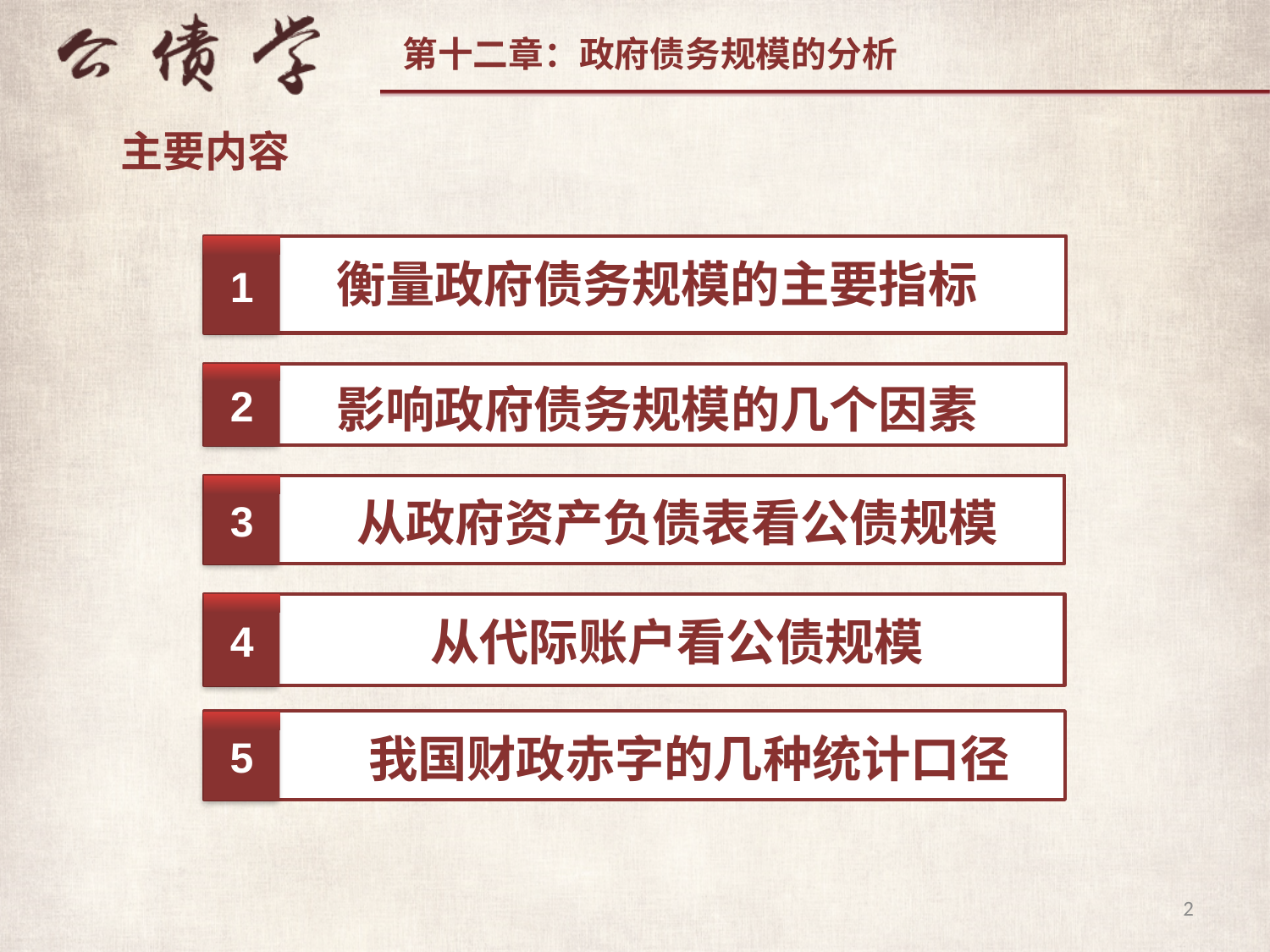

主要内容

1
衡量政府债务规模的主要指标

2
影响政府债务规模的几个因素

3
从政府资产负债表看公债规模

4
从代际账户看公债规模

5
我国财政赤字的几种统计口径
2